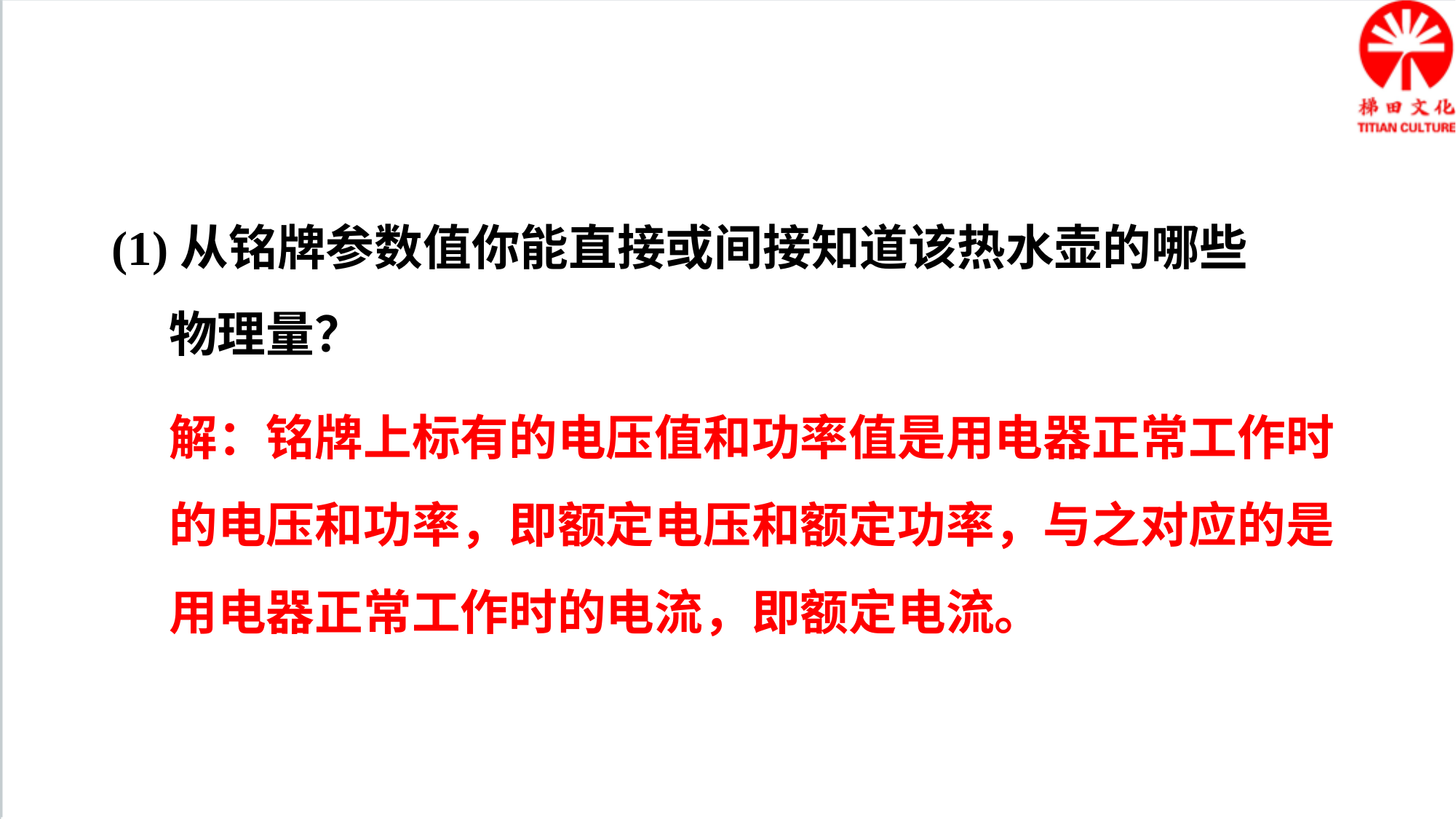

(1)从铭牌参数值你能直接或间接知道该热水壶的哪些物理量？
解：铭牌上标有的电压值和功率值是用电器正常工作时的电压和功率，即额定电压和额定功率，与之对应的是用电器正常工作时的电流，即额定电流。